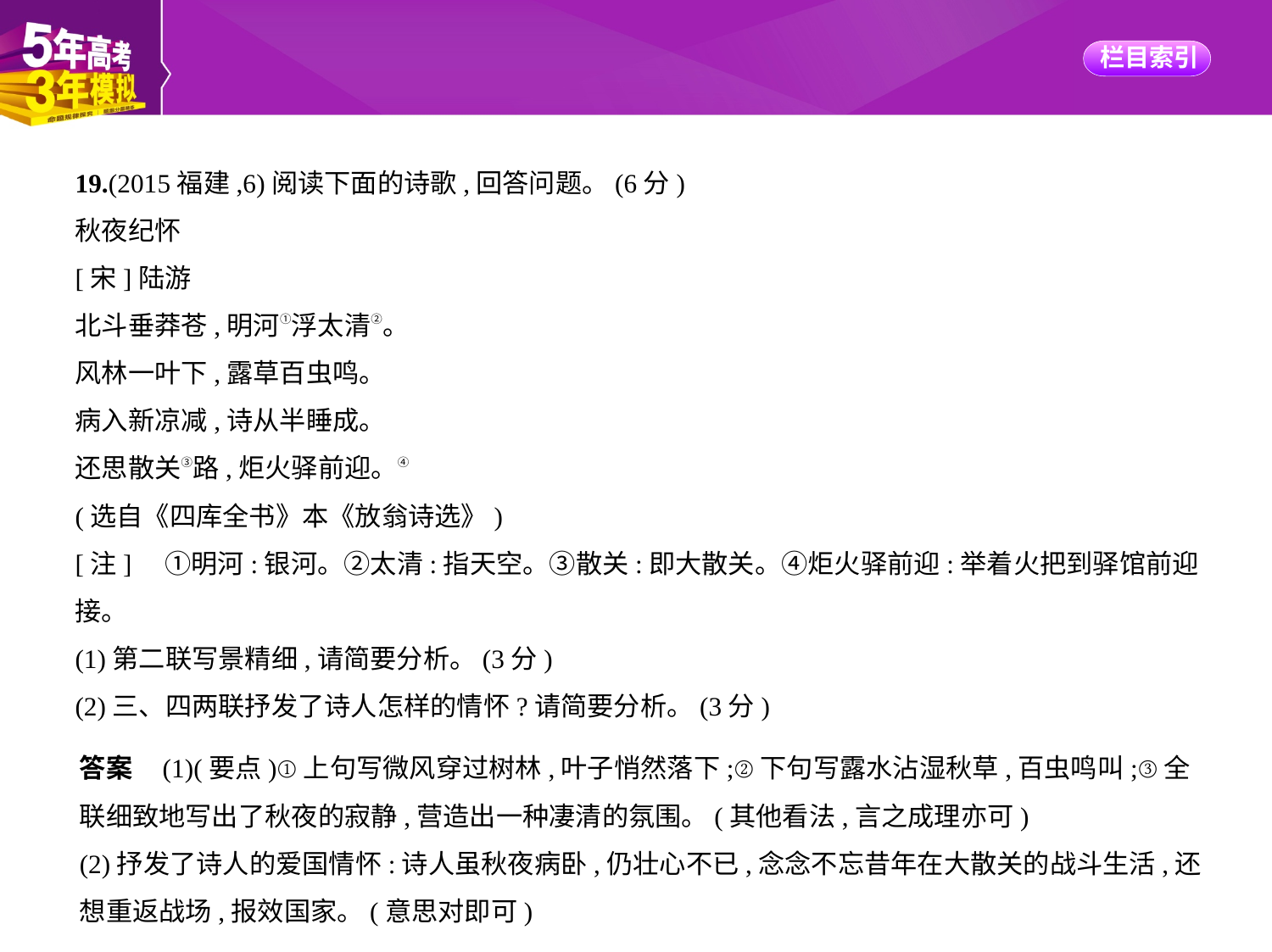

19.(2015福建,6)阅读下面的诗歌,回答问题。(6分)
秋夜纪怀
[宋]陆游
北斗垂莽苍,明河①浮太清②。
风林一叶下,露草百虫鸣。
病入新凉减,诗从半睡成。
还思散关③路,炬火驿前迎。④
(选自《四库全书》本《放翁诗选》)
[注]　①明河:银河。②太清:指天空。③散关:即大散关。④炬火驿前迎:举着火把到驿馆前迎
接。
(1)第二联写景精细,请简要分析。(3分)
(2)三、四两联抒发了诗人怎样的情怀?请简要分析。(3分)
答案    (1)(要点)①上句写微风穿过树林,叶子悄然落下;②下句写露水沾湿秋草,百虫鸣叫;③全
联细致地写出了秋夜的寂静,营造出一种凄清的氛围。(其他看法,言之成理亦可)
(2)抒发了诗人的爱国情怀:诗人虽秋夜病卧,仍壮心不已,念念不忘昔年在大散关的战斗生活,还
想重返战场,报效国家。(意思对即可)